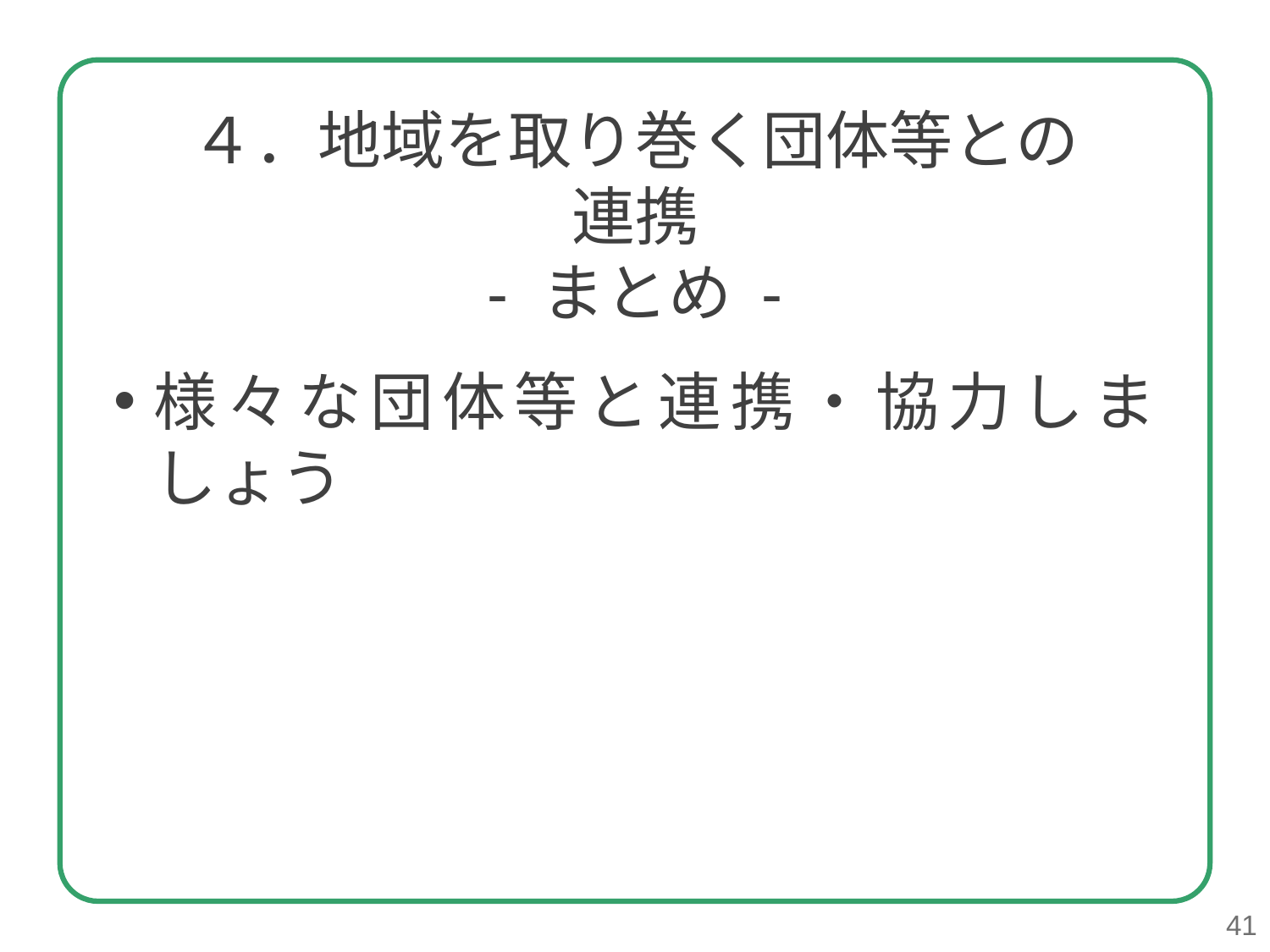

４．地域を取り巻く団体等との連携
- まとめ -
様々な団体等と連携・協力しましょう
41